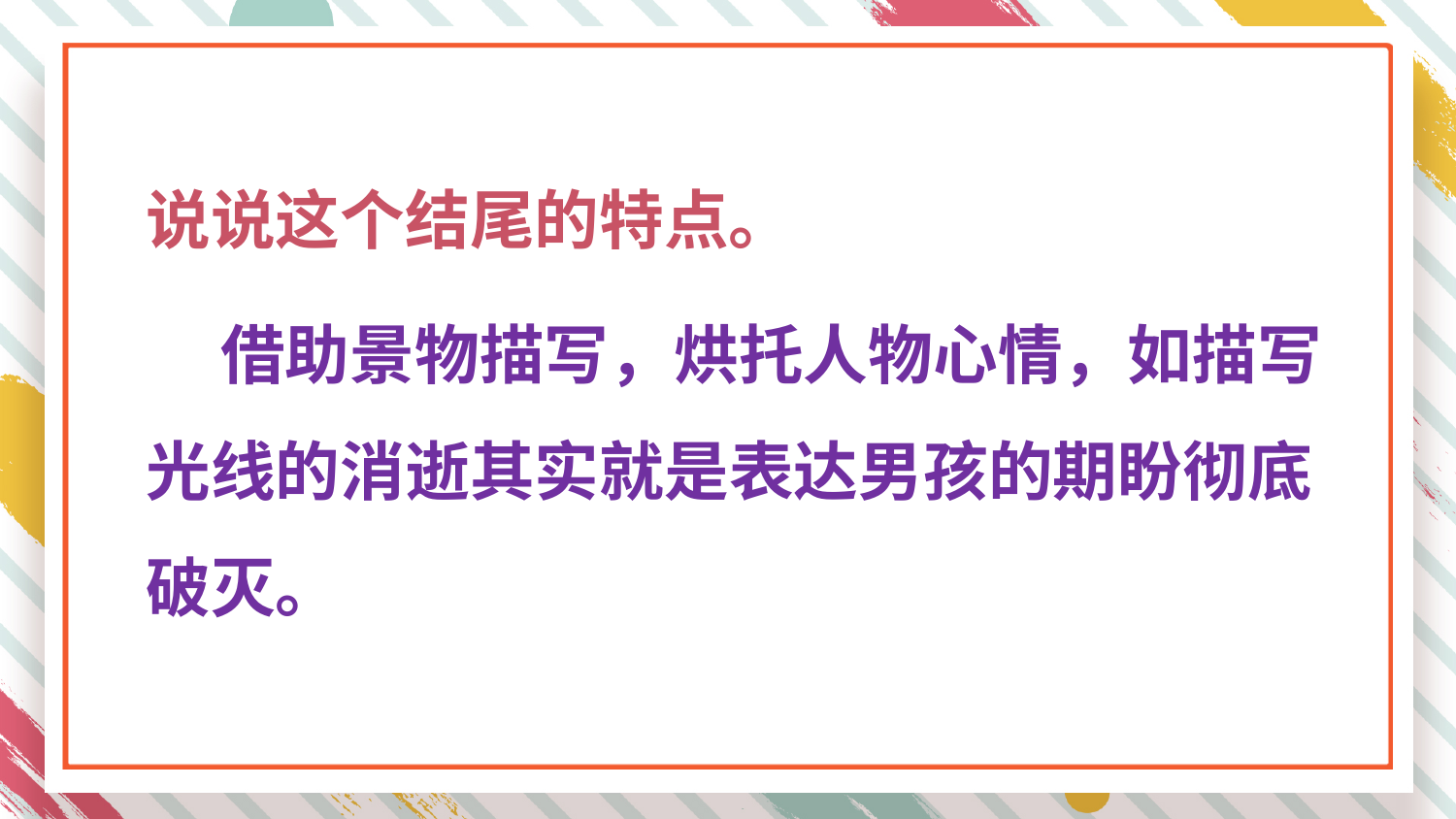

说说这个结尾的特点。
    借助景物描写，烘托人物心情，如描写光线的消逝其实就是表达男孩的期盼彻底破灭。